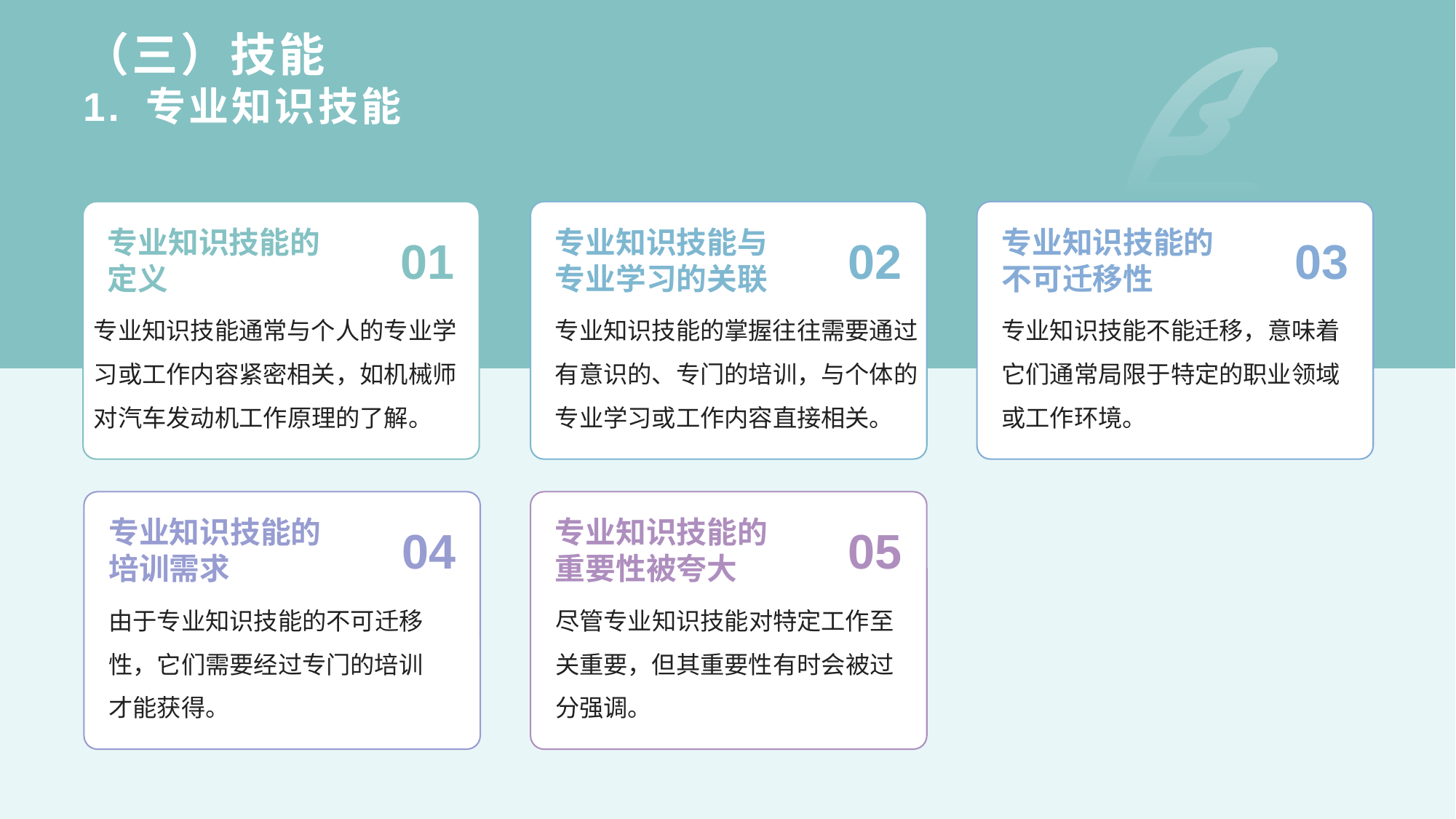

# （三）技能 1. 专业知识技能

专业知识技能的定义
01
专业知识技能与专业学习的关联
02
专业知识技能的不可迁移性
03
专业知识技能不能迁移，意味着它们通常局限于特定的职业领域或工作环境。
专业知识技能通常与个人的专业学习或工作内容紧密相关，如机械师对汽车发动机工作原理的了解。
专业知识技能的掌握往往需要通过有意识的、专门的培训，与个体的专业学习或工作内容直接相关。

专业知识技能的培训需求
04
专业知识技能的重要性被夸大
05
尽管专业知识技能对特定工作至关重要，但其重要性有时会被过分强调。
由于专业知识技能的不可迁移性，它们需要经过专门的培训才能获得。